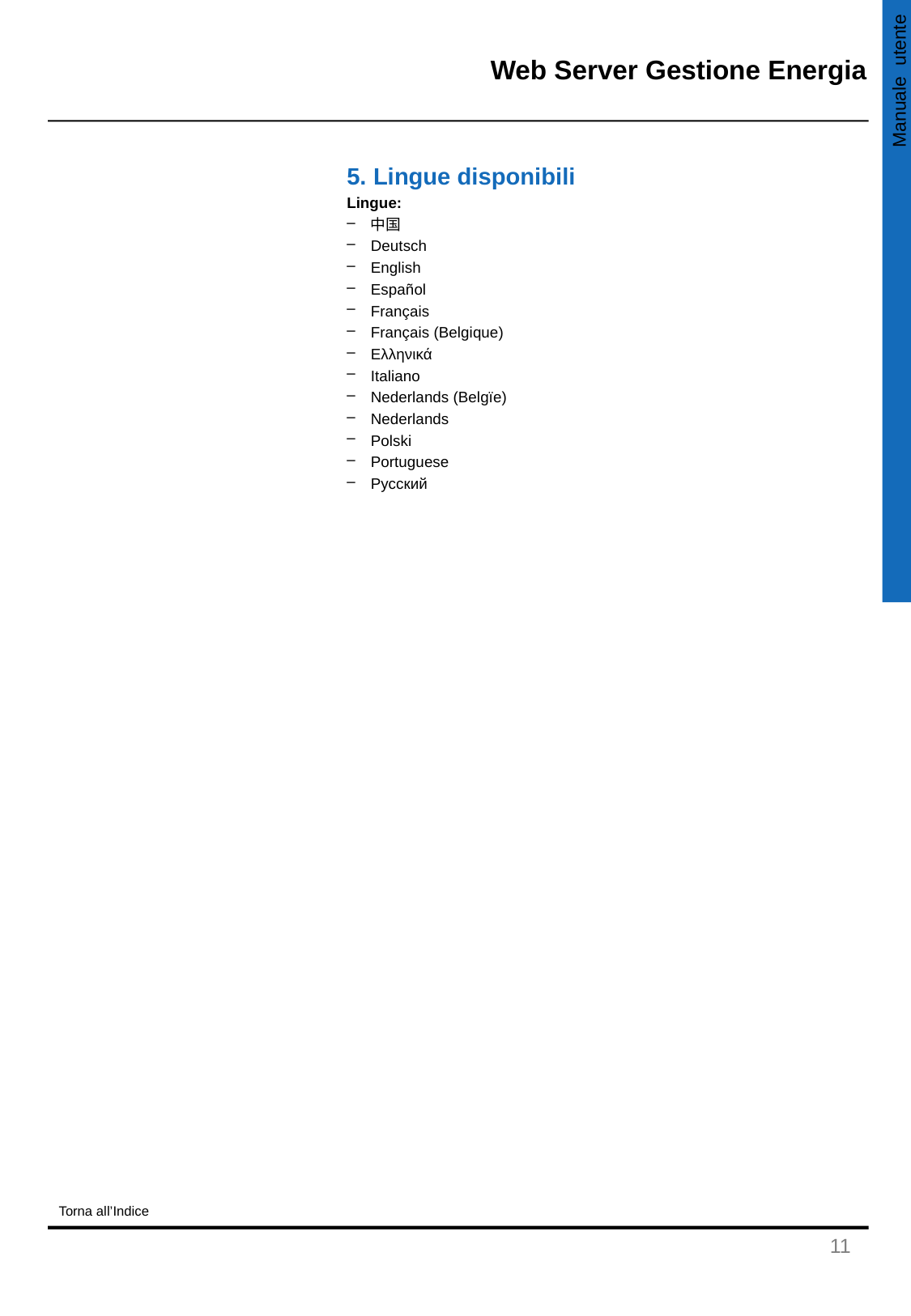

5. Lingue disponibili
Lingue:
中国
Deutsch
English
Español
Français
Français (Belgique)
Ελληνικά
Italiano
Nederlands (Belgïe)
Nederlands
Polski
Portuguese
Русский